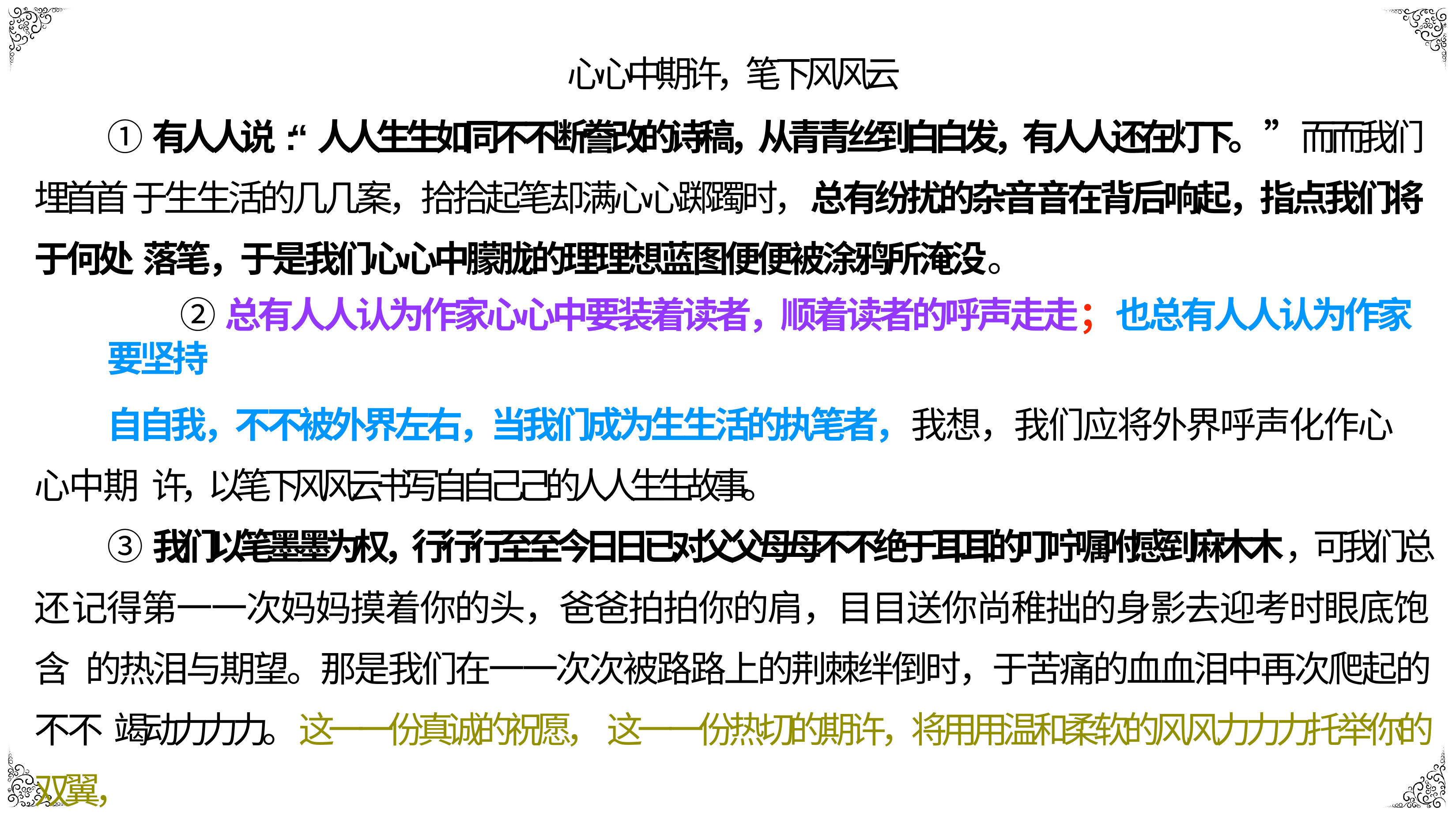

⼼心中期许，笔下⻛风云
①有⼈人说:“⼈人⽣生如同不不断誊改的诗稿，从⻘青丝到⽩白发，有⼈人还在灯下。”⽽而我们埋⾸首  于⽣生活的⼏几案，拾拾起笔却满⼼心踯躅时，总有纷扰的杂⾳音在背后响起，指点我们将于何处  落笔，于是我们⼼心中朦胧的理理想蓝图便便被涂鸦所淹没。
②总有⼈人认为作家⼼心中要装着读者，顺着读者的呼声⾛走；也总有⼈人认为作家要坚持
⾃自我，不不被外界左右，当我们成为⽣生活的执笔者，我想，我们应将外界呼声化作⼼心中期  许，以笔下⻛风云书写⾃自⼰己的⼈人⽣生故事。
③我们以笔墨墨为权，⾏行行⾄至今⽇日已对⽗父⺟母不不绝于⽿耳的叮咛嘱咐感到麻⽊木，可我们总还  记得第⼀一次妈妈摸着你的头，爸爸拍拍你的肩，⽬目送你尚稚拙的身影去迎考时眼底饱含  的热泪与期望。那是我们在⼀一次次被路路上的荆棘绊倒时，于苦痛的⾎血泪中再次爬起的不不  竭动⼒力力。这⼀一份真诚的祝愿，   这⼀一份热切的期许，将⽤用温和柔软的⻛风⼒力力托举你的双翼，
是⽣生活的“读者”馈赠于我的第⼀一件礼物。